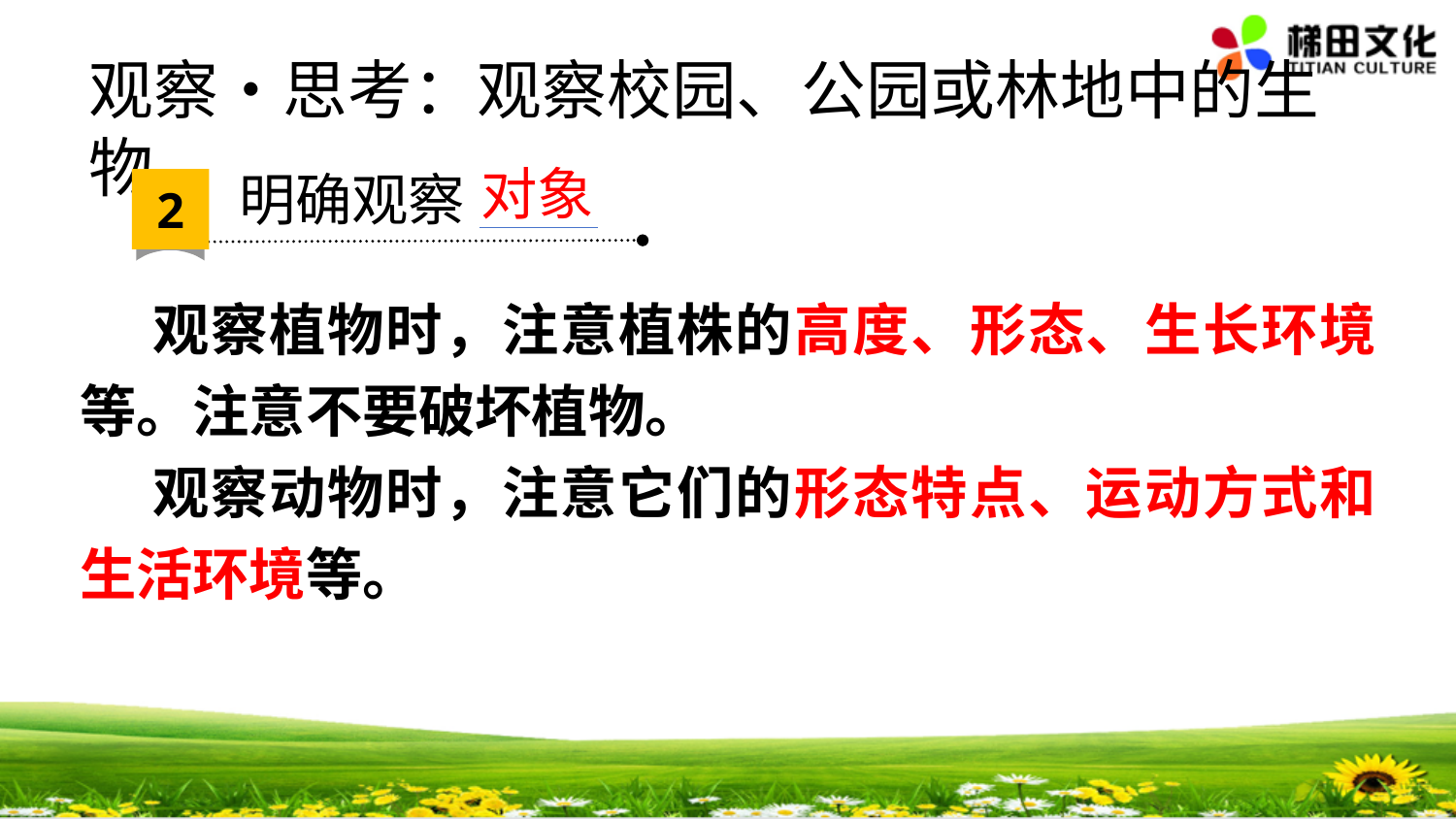

观察•思考：观察校园、公园或林地中的生物
对象
明确观察
2

观察植物时，注意植株的高度、形态、生长环境等。注意不要破坏植物。
观察动物时，注意它们的形态特点、运动方式和生活环境等。